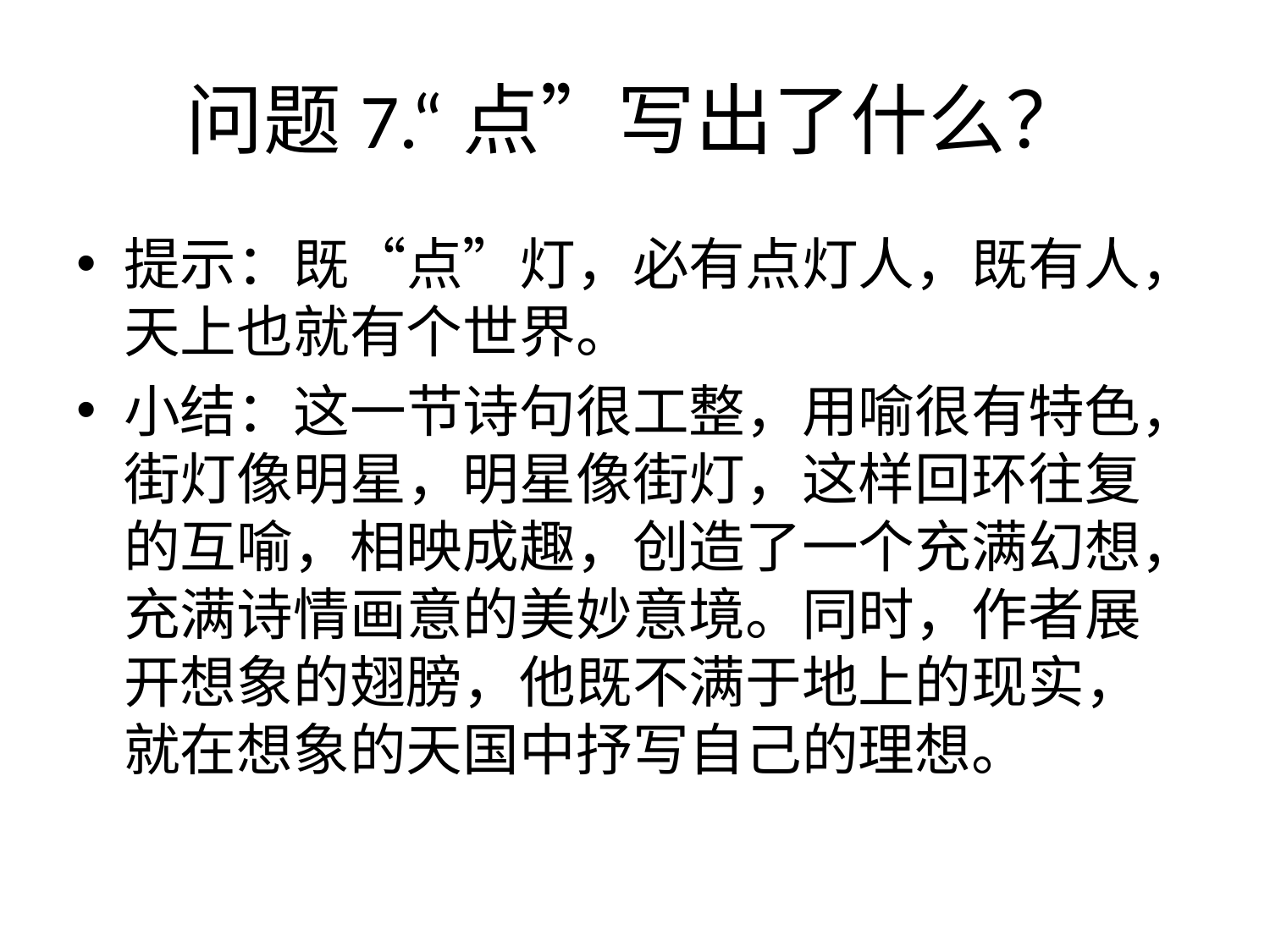

# 问题7.“点”写出了什么？
提示：既“点”灯，必有点灯人，既有人，天上也就有个世界。
小结：这一节诗句很工整，用喻很有特色，街灯像明星，明星像街灯，这样回环往复的互喻，相映成趣，创造了一个充满幻想，充满诗情画意的美妙意境。同时，作者展开想象的翅膀，他既不满于地上的现实，就在想象的天国中抒写自己的理想。